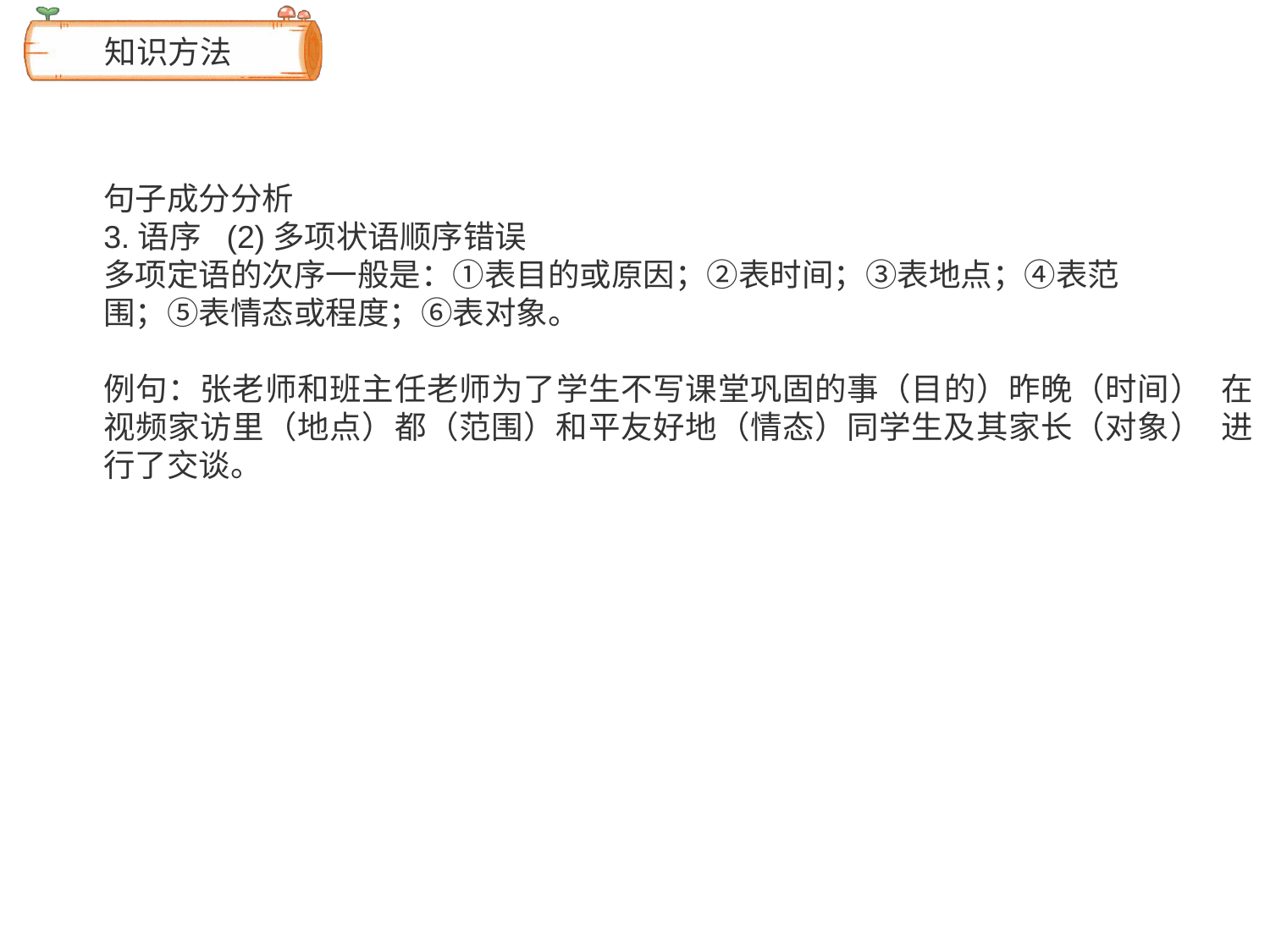

# 知识方法
句子成分分析
3.语序  (2)多项状语顺序错误
多项定语的次序一般是：①表目的或原因；②表时间；③表地点；④表范
围；⑤表情态或程度；⑥表对象。

例句：张老师和班主任老师为了学生不写课堂巩固的事（目的）昨晚（时间）  在视频家访里（地点）都（范围）和平友好地（情态）同学生及其家长（对象）  进行了交谈。